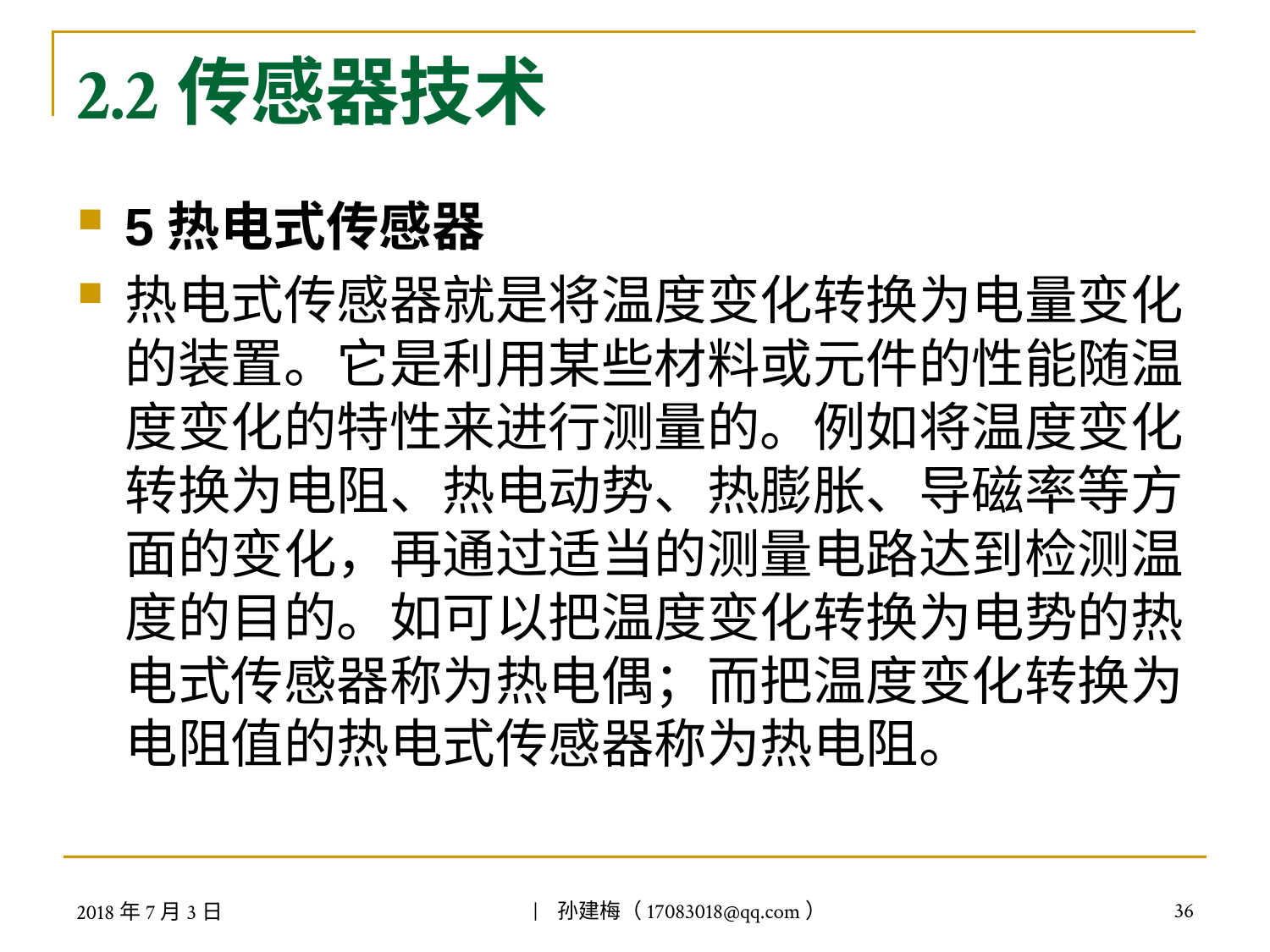

# 2.2传感器技术
5热电式传感器
热电式传感器就是将温度变化转换为电量变化的装置。它是利用某些材料或元件的性能随温度变化的特性来进行测量的。例如将温度变化转换为电阻、热电动势、热膨胀、导磁率等方面的变化，再通过适当的测量电路达到检测温度的目的。如可以把温度变化转换为电势的热电式传感器称为热电偶；而把温度变化转换为电阻值的热电式传感器称为热电阻。
|   孙建梅（17083018@qq.com）
2018年7月3日
36